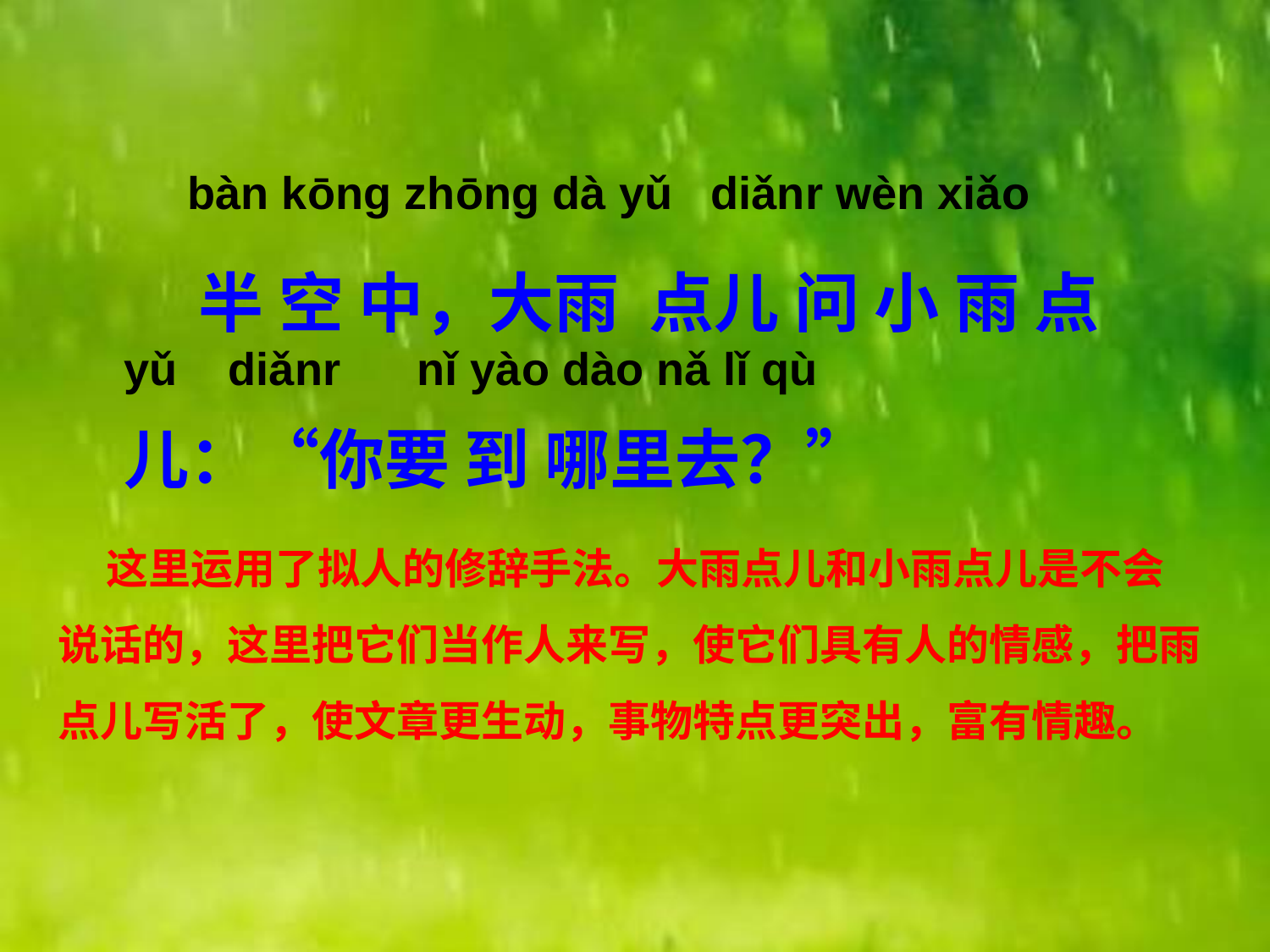

bàn kōnɡ zhōnɡ dà yǔ   diǎnr wèn xiǎo

yǔ    diǎnr      nǐ yào dào nǎ lǐ qù
    半 空 中，大雨  点儿 问 小 雨 点 儿：“你要 到 哪里去？”
    这里运用了拟人的修辞手法。大雨点儿和小雨点儿是不会说话的，这里把它们当作人来写，使它们具有人的情感，把雨点儿写活了，使文章更生动，事物特点更突出，富有情趣。